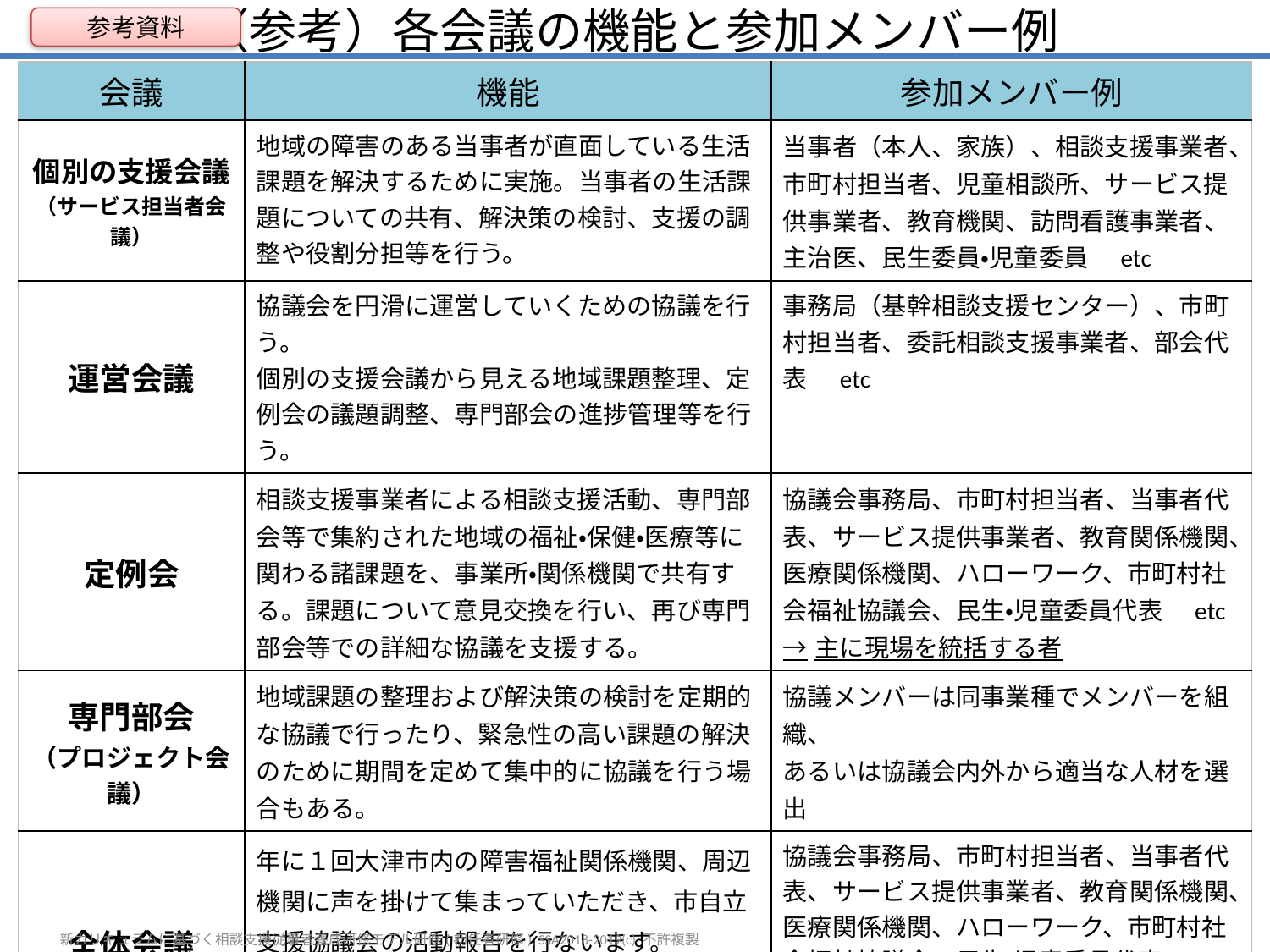

（参考）各会議の機能と参加メンバー例
参考資料
| 会議 | 機能 | 参加メンバー例 |
| --- | --- | --- |
| 個別の支援会議 （サービス担当者会議） | 地域の障害のある当事者が直面している生活課題を解決するために実施。当事者の生活課題についての共有、解決策の検討、支援の調整や役割分担等を行う。 | 当事者（本人、家族）、相談支援事業者、市町村担当者、児童相談所、サービス提供事業者、教育機関、訪問看護事業者、主治医、民生委員・児童委員　etc |
| 運営会議 | 協議会を円滑に運営していくための協議を行う。 個別の支援会議から見える地域課題整理、定例会の議題調整、専門部会の進捗管理等を行う。 | 事務局（基幹相談支援センター）、市町村担当者、委託相談支援事業者、部会代表　etc |
| 定例会 | 相談支援事業者による相談支援活動、専門部会等で集約された地域の福祉・保健・医療等に関わる諸課題を、事業所・関係機関で共有する。課題について意見交換を行い、再び専門部会等での詳細な協議を支援する。 | 協議会事務局、市町村担当者、当事者代表、サービス提供事業者、教育関係機関、医療関係機関、ハローワーク、市町村社会福祉協議会、民生・児童委員代表　etc →主に現場を統括する者 |
| 専門部会 （プロジェクト会議） | 地域課題の整理および解決策の検討を定期的な協議で行ったり、緊急性の高い課題の解決のために期間を定めて集中的に協議を行う場合もある。 | 協議メンバーは同事業種でメンバーを組織、 あるいは協議会内外から適当な人材を選出 |
| 全体会議 | 年に１回大津市内の障害福祉関係機関、周辺機関に声を掛けて集まっていただき、市自立支援協議会の活動報告を行ないます。 | 協議会事務局、市町村担当者、当事者代表、サービス提供事業者、教育関係機関、医療関係機関、ハローワーク、市町村社会福祉協議会、民生・児童委員代表　etc →主に施設・機関を統括する者　（市民） |
新カリキュラムに基づく相談支援従事者養成研修モデル研修(初任者研修), SSA2018-2019(c) 不許複製